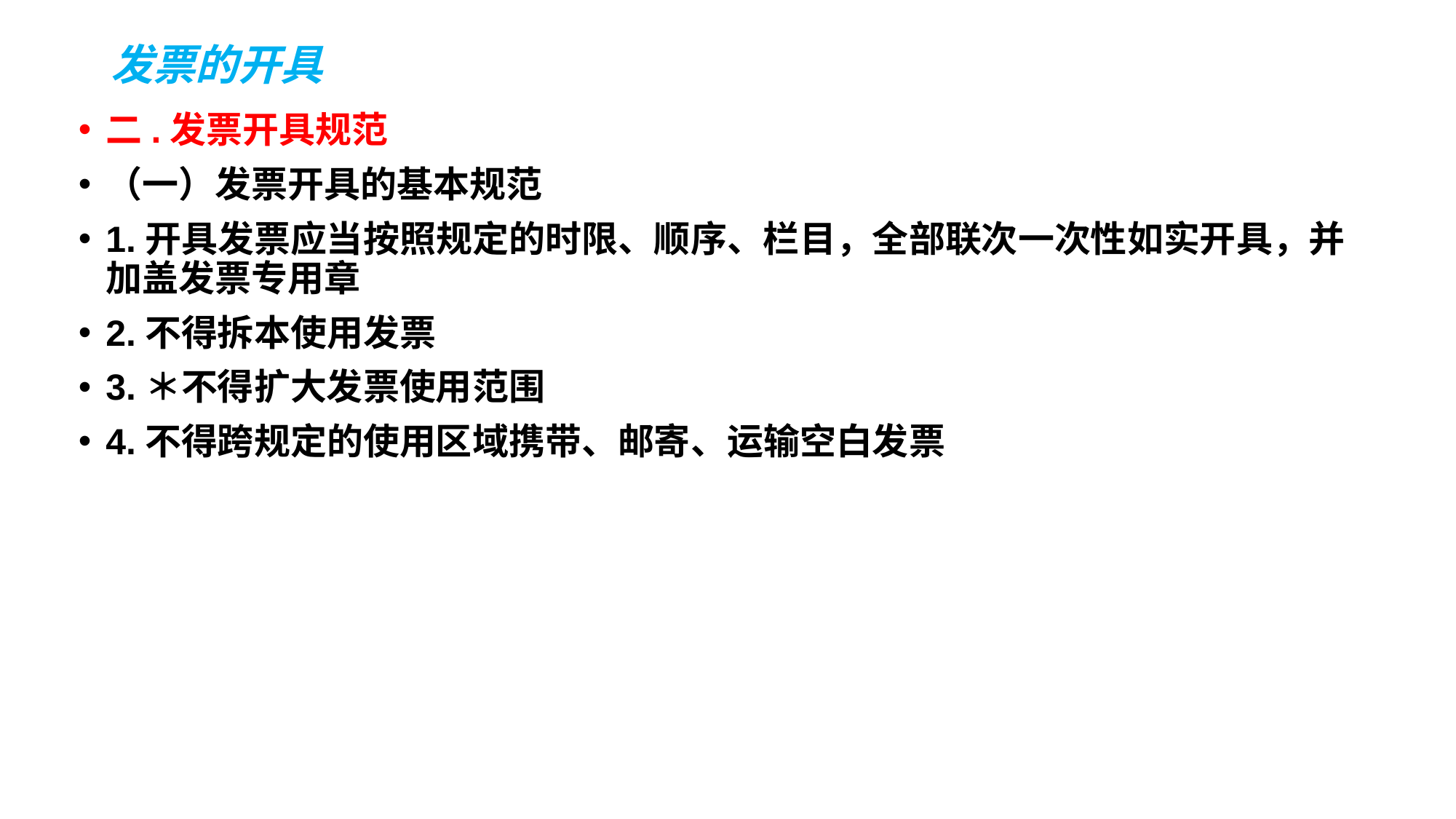

# 发票的开具
二.发票开具规范
（一）发票开具的基本规范
1.开具发票应当按照规定的时限、顺序、栏目，全部联次一次性如实开具，并加盖发票专用章
2.不得拆本使用发票
3.＊不得扩大发票使用范围
4.不得跨规定的使用区域携带、邮寄、运输空白发票